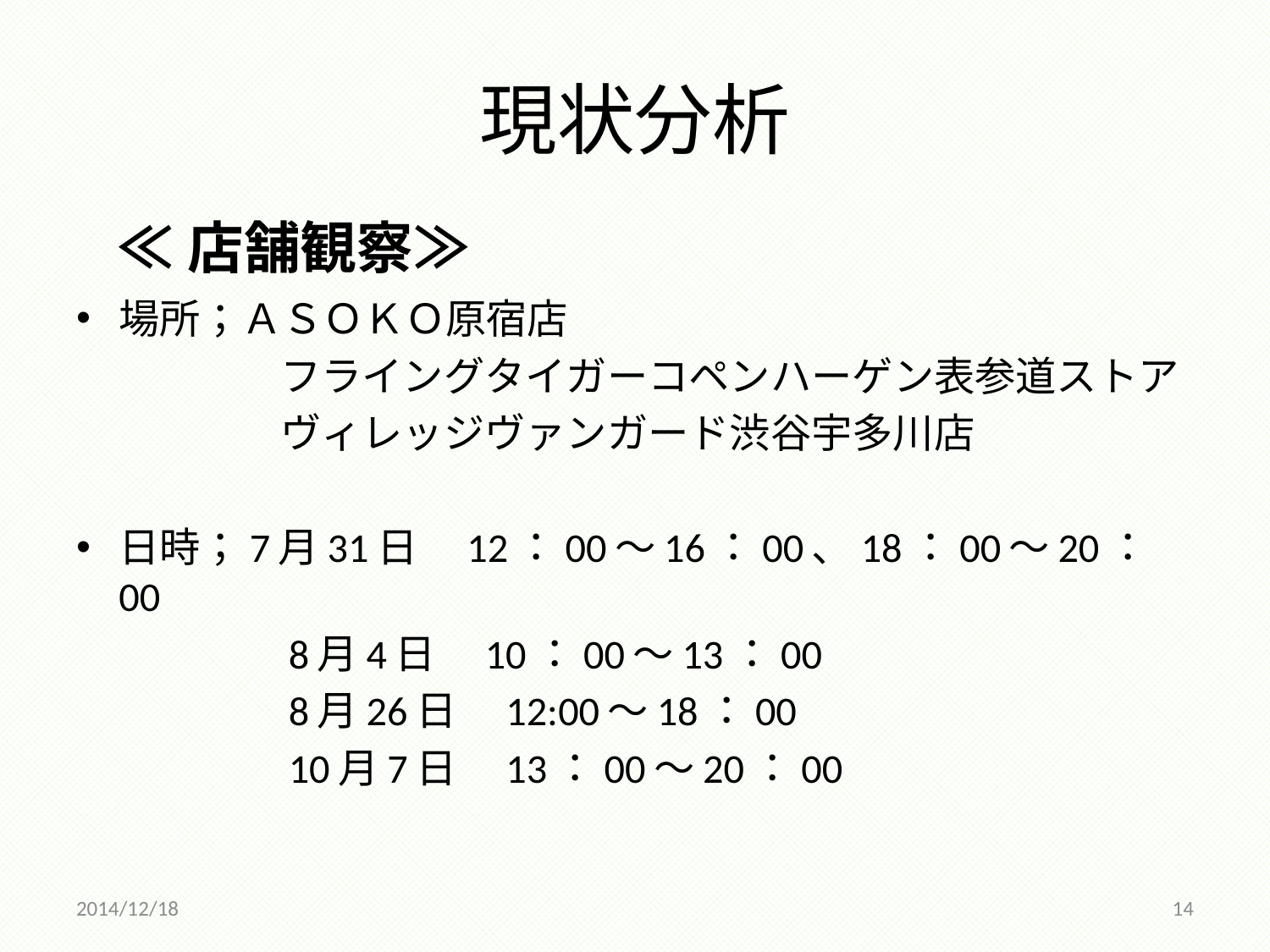

# 現状分析
≪店舗観察≫

場所；ＡＳＯＫＯ原宿店
　　　　　フライングタイガーコペンハーゲン表参道ストア
　　　　　ヴィレッジヴァンガード渋谷宇多川店

日時；7月31日　12：00～16：00、18：00～20：00
　　　　　8月4日　10：00～13：00
　　　　　8月26日　12:00～18：00
　　　　　10月7日　13：00～20：00

2014/12/18
14